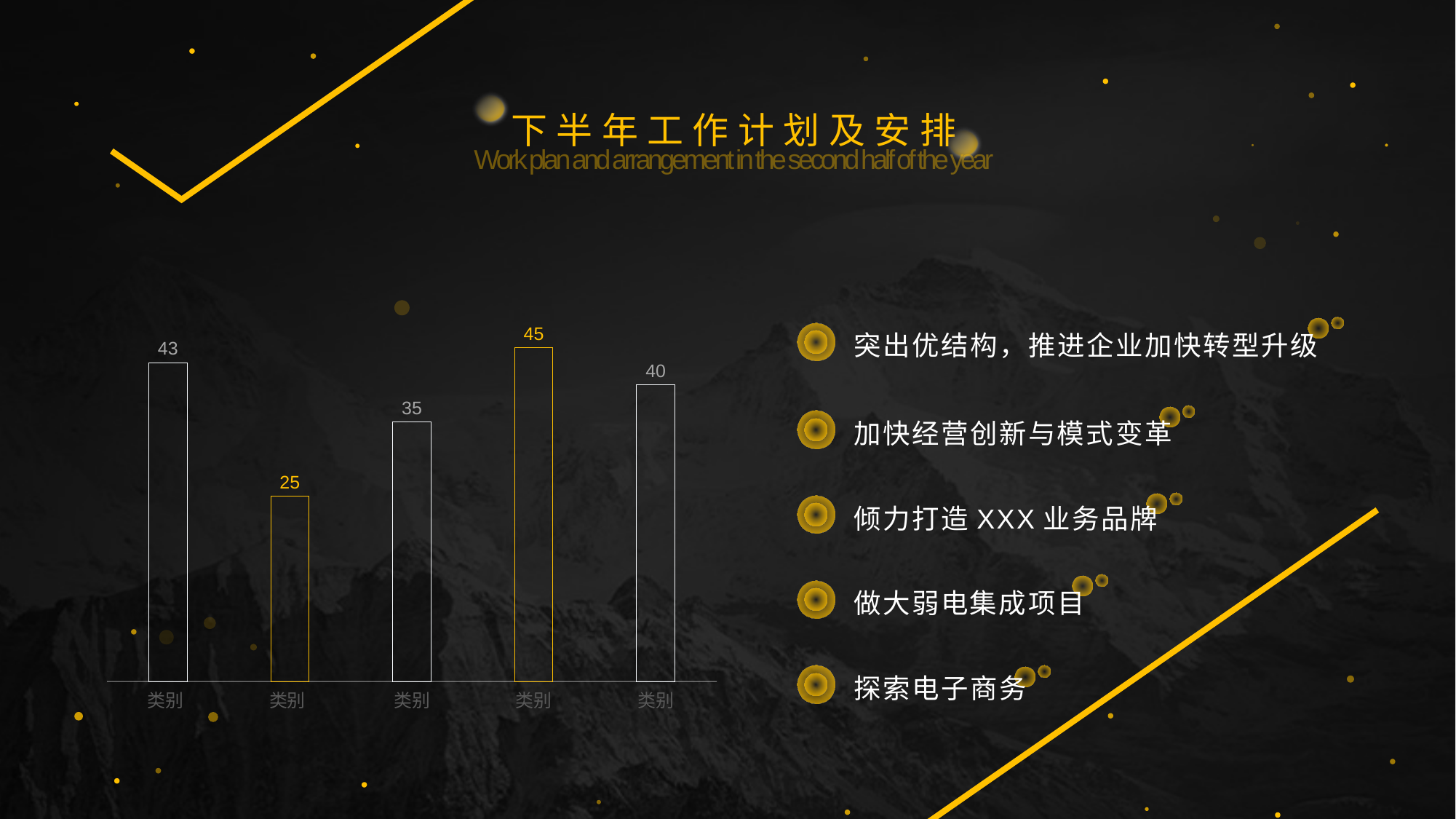

下半年工作计划及安排

Work plan and arrangement in the second half of the year

### Chart

| Category | 系列 1 |
|---|---|
| 类别  | 43.0 |
| 类别  | 25.0 |
| 类别 | 35.0 |
| 类别 | 45.0 |
| 类别 | 40.0 |
突出优结构，推进企业加快转型升级

加快经营创新与模式变革

倾力打造XXX业务品牌

做大弱电集成项目

探索电子商务